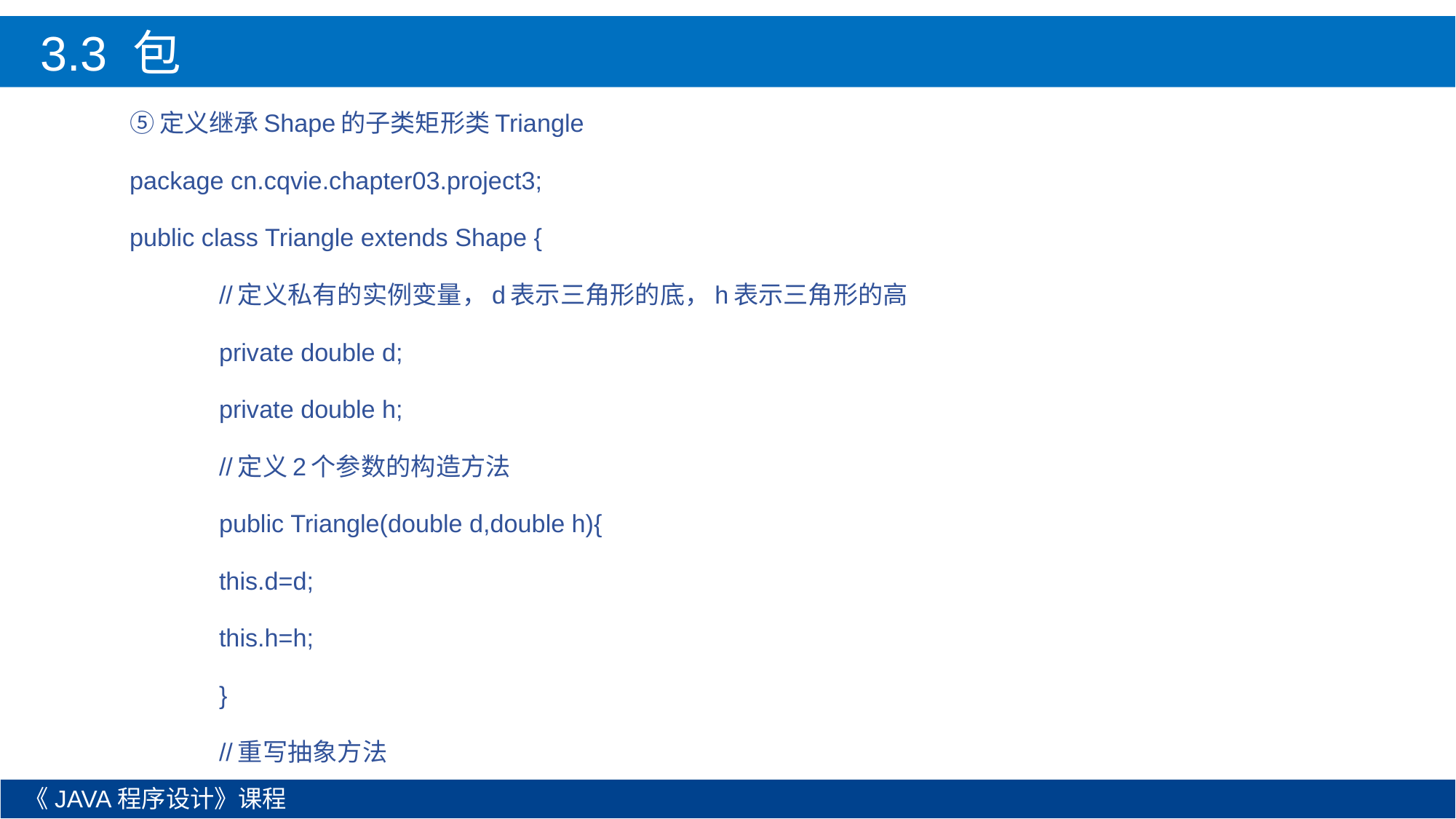

3.3 包
⑤定义继承Shape的子类矩形类Triangle
package cn.cqvie.chapter03.project3;
public class Triangle extends Shape {
	//定义私有的实例变量，d表示三角形的底，h表示三角形的高
	private double d;
	private double h;
	//定义2个参数的构造方法
	public Triangle(double d,double h){
		this.d=d;
		this.h=h;
	}
	//重写抽象方法
《JAVA程序设计》课程